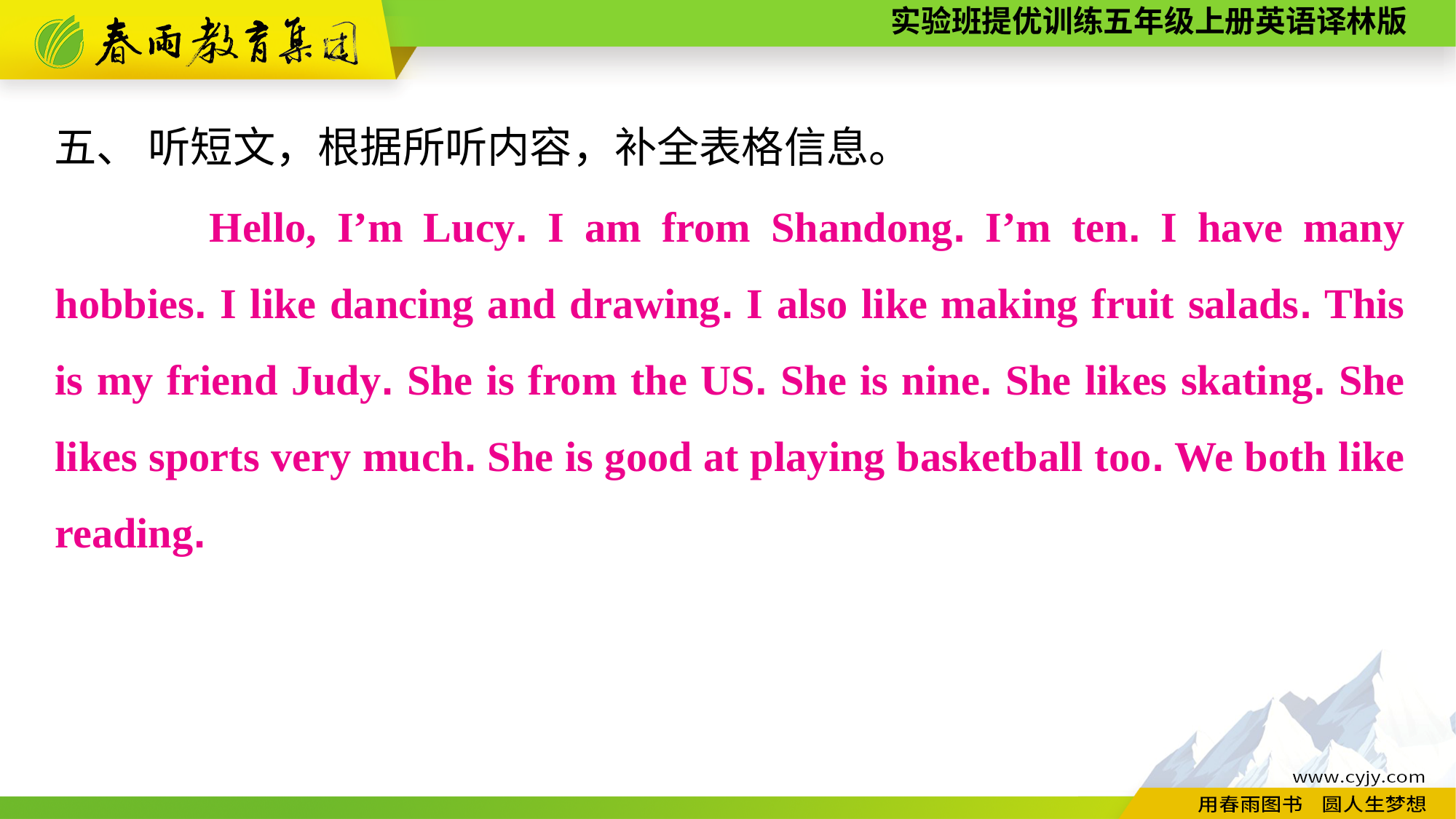

五、 听短文，根据所听内容，补全表格信息。
 　　Hello, I’m Lucy. I am from Shandong. I’m ten. I have many hobbies. I like dancing and drawing. I also like making fruit salads. This is my friend Judy. She is from the US. She is nine. She likes skating. She likes sports very much. She is good at playing basketball too. We both like reading.